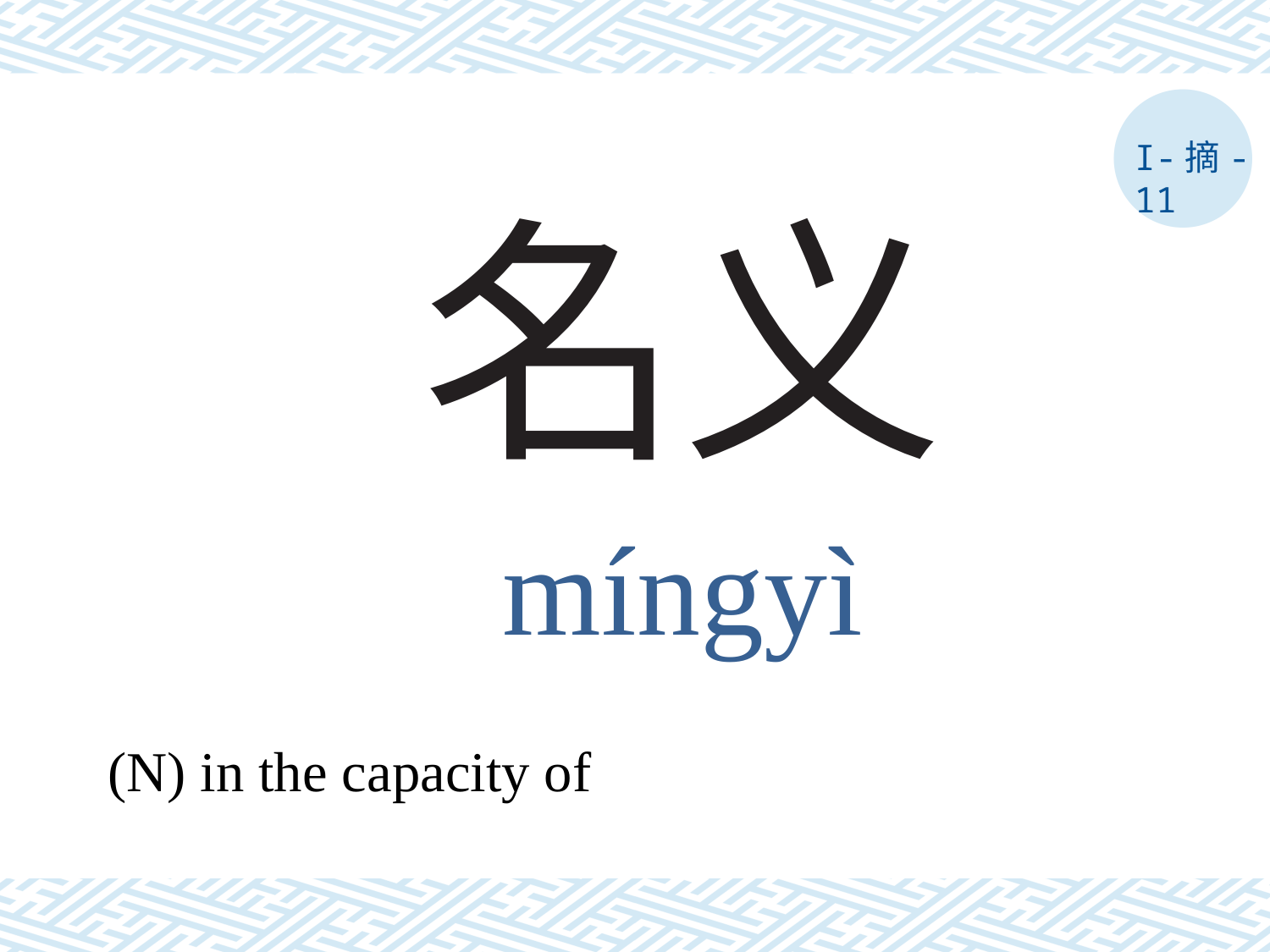

I-摘-11

# 名义
míngyì
(N) in the capacity of